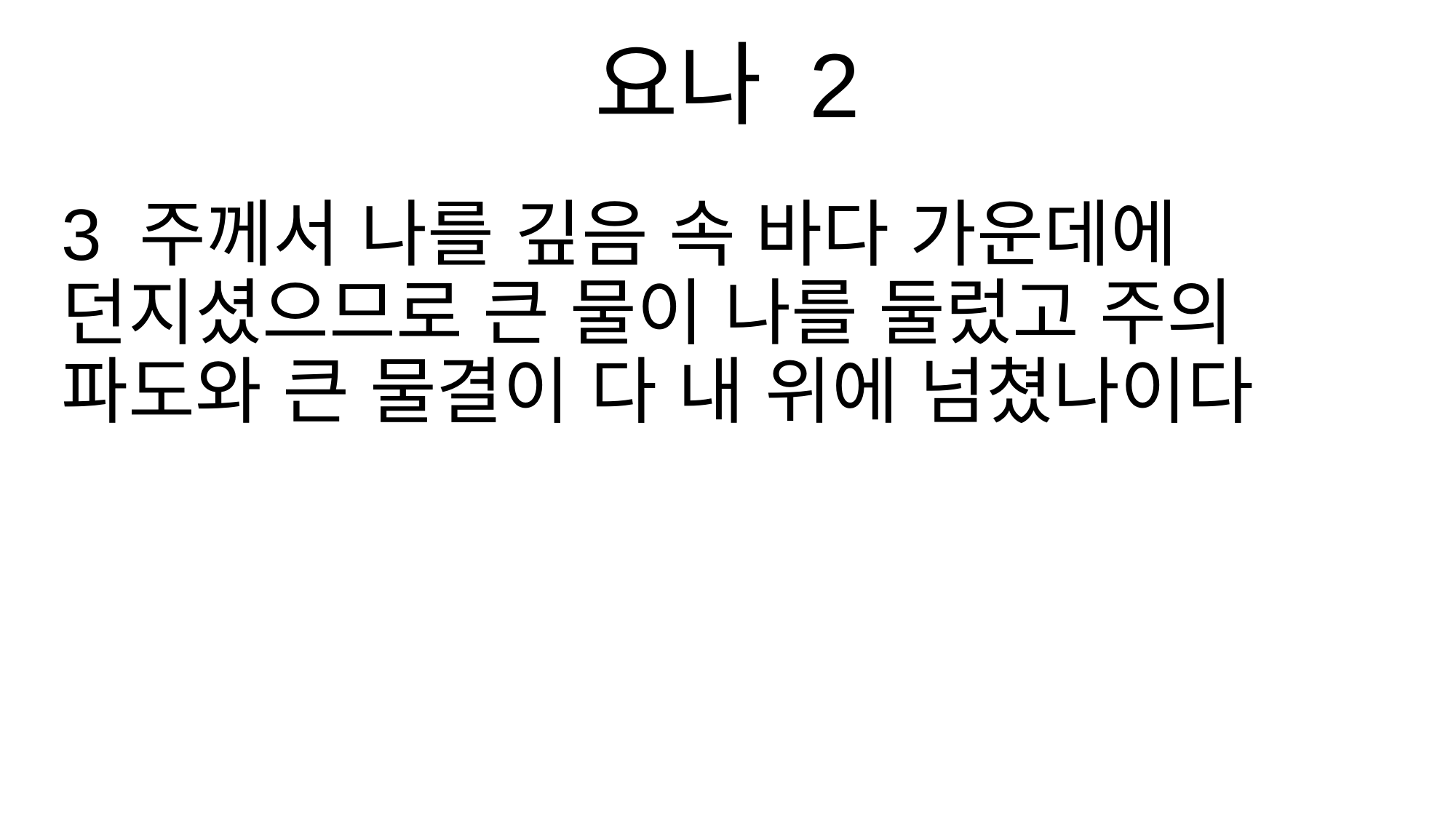

요나 2
3 주께서 나를 깊음 속 바다 가운데에 던지셨으므로 큰 물이 나를 둘렀고 주의 파도와 큰 물결이 다 내 위에 넘쳤나이다